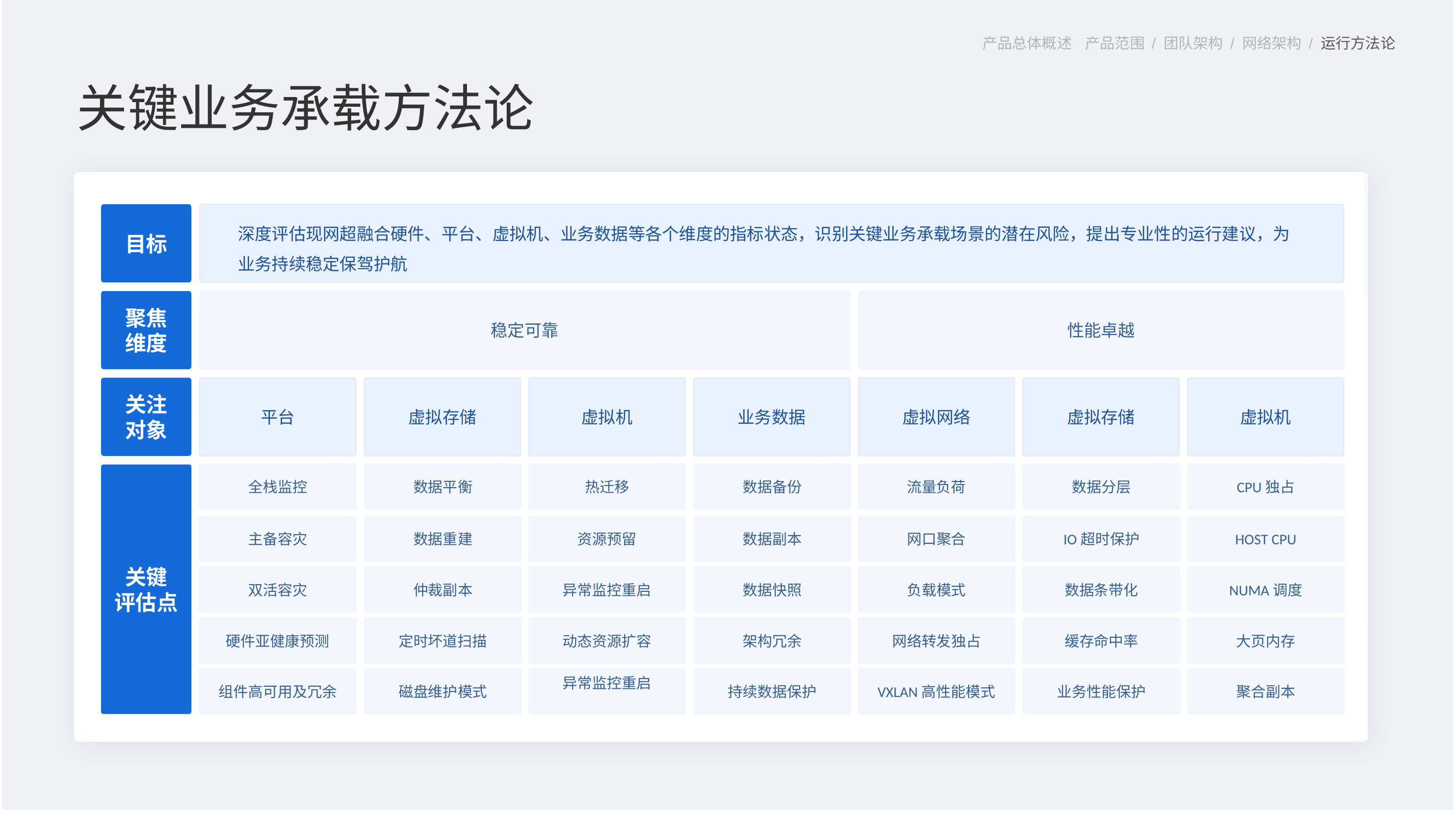

产品总体概述    产品范围 / 团队架构 / 网络架构 / 运行方法论
关键业务承载方法论

目标
深度评估现网超融合硬件、平台、虚拟机、业务数据等各个维度的指标状态，识别关键业务承载场景的潜在风险，提出专业性的运行建议，为业务持续稳定保驾护航
稳定可靠
性能卓越
聚焦
维度
关注
对象
平台
虚拟存储
虚拟机
业务数据
虚拟网络
虚拟存储
虚拟机
全栈监控
数据平衡
热迁移
数据备份
流量负荷
数据分层
CPU独占
关键
评估点
主备容灾
数据重建
资源预留
数据副本
网口聚合
IO超时保护
HOST CPU
双活容灾
仲裁副本
异常监控重启
数据快照
负载模式
数据条带化
NUMA调度
硬件亚健康预测
定时坏道扫描
动态资源扩容
架构冗余
网络转发独占
缓存命中率
大页内存
组件高可用及冗余
磁盘维护模式
异常监控重启

持续数据保护
VXLAN高性能模式
业务性能保护
聚合副本